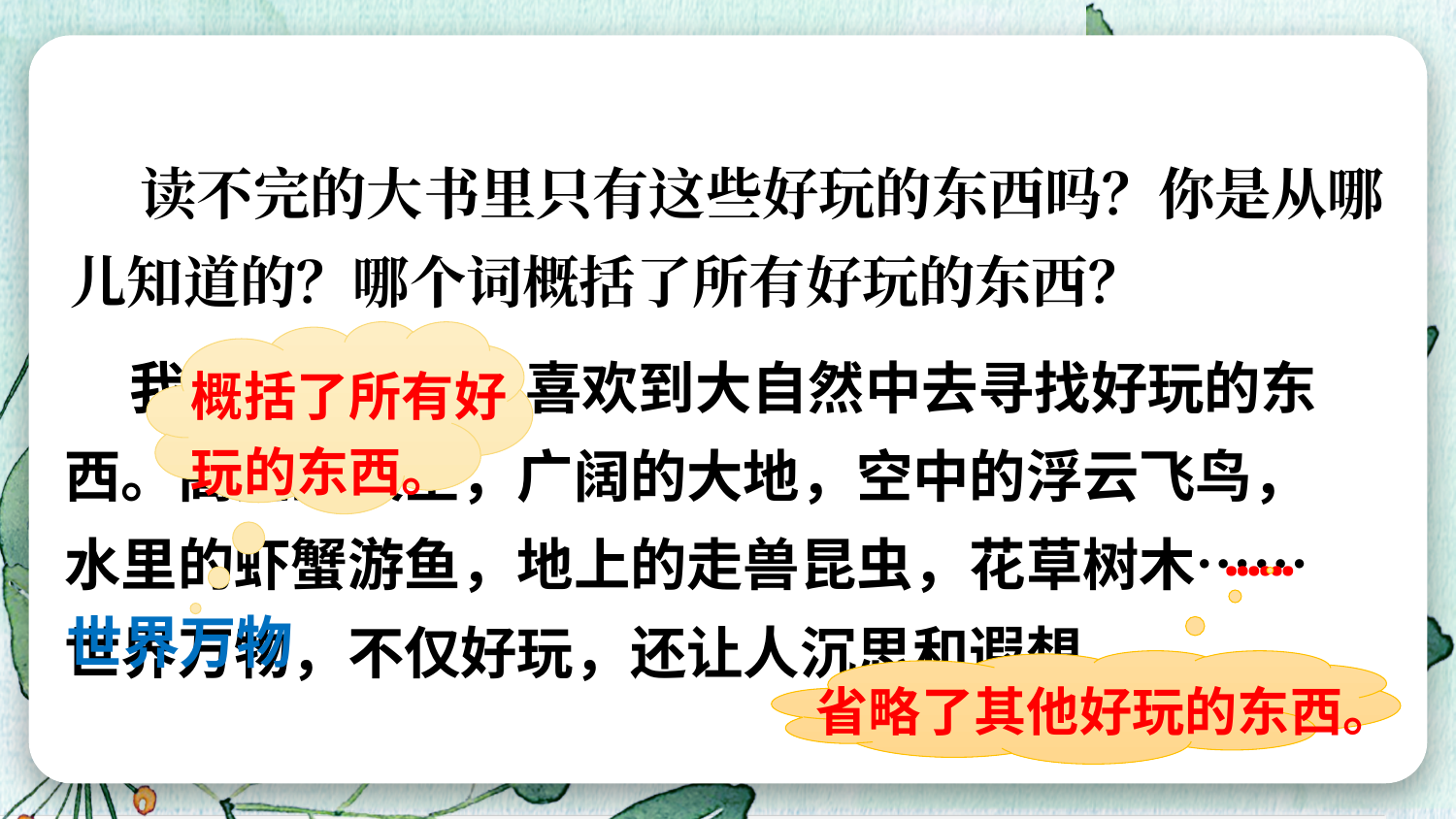

读不完的大书里只有这些好玩的东西吗？你是从哪儿知道的？哪个词概括了所有好玩的东西？

概括了所有好玩的东西。
    我五六岁时，就喜欢到大自然中去寻找好玩的东西。高远的天空，广阔的大地，空中的浮云飞鸟，水里的虾蟹游鱼，地上的走兽昆虫，花草树木……世界万物，不仅好玩，还让人沉思和遐想。
……
世界万物

省略了其他好玩的东西。